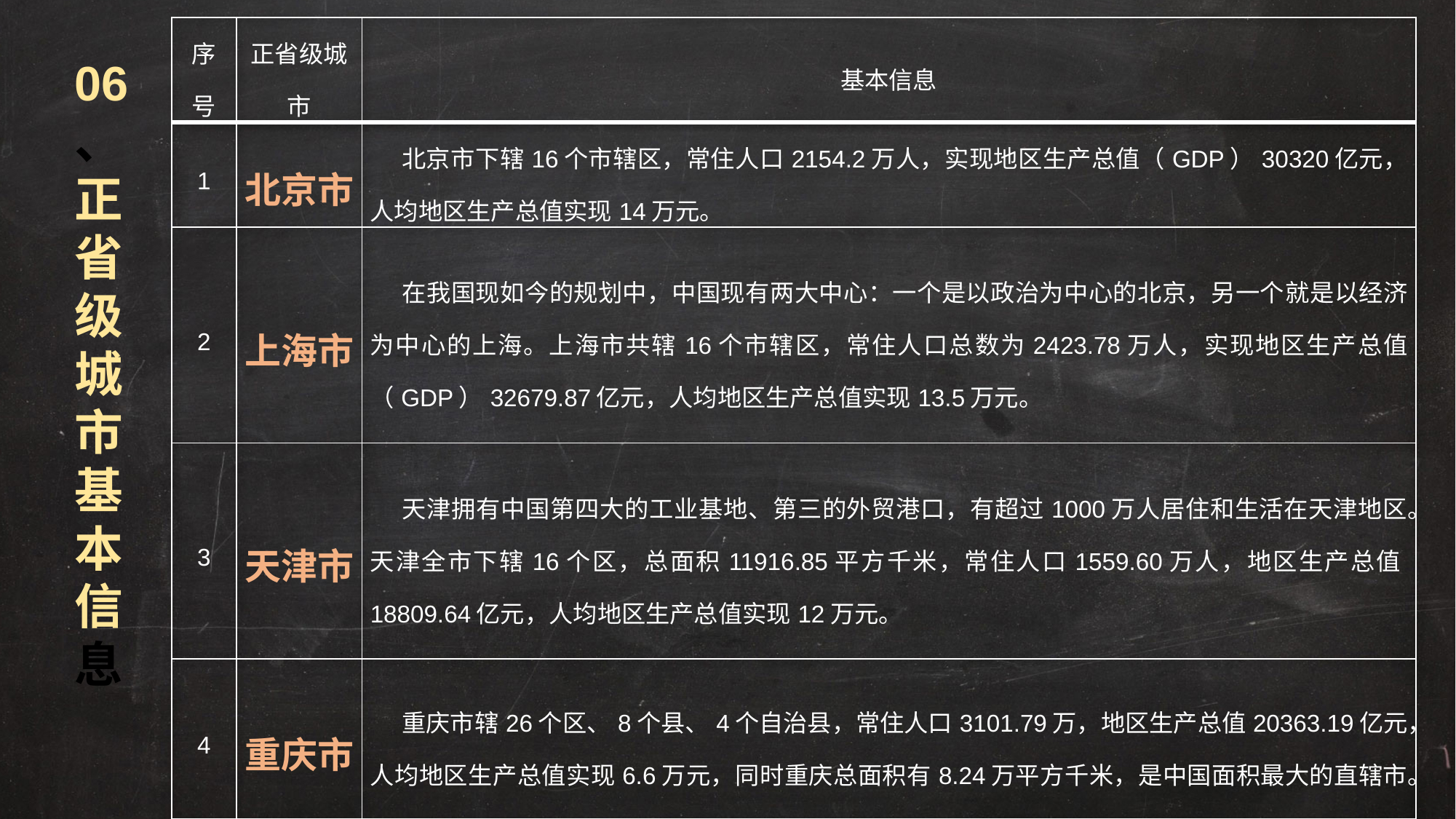

| 序号 | 正省级城市 | 基本信息 |
| --- | --- | --- |
| 1 | 北京市 | 北京市下辖16个市辖区，常住人口2154.2万人，实现地区生产总值（GDP）30320亿元，人均地区生产总值实现14万元。 |
| 2 | 上海市 | 在我国现如今的规划中，中国现有两大中心：一个是以政治为中心的北京，另一个就是以经济为中心的上海。上海市共辖16个市辖区，常住人口总数为2423.78万人，实现地区生产总值（GDP）32679.87亿元，人均地区生产总值实现13.5万元。 |
| 3 | 天津市 | 天津拥有中国第四大的工业基地、第三的外贸港口，有超过1000万人居住和生活在天津地区。天津全市下辖16个区，总面积11916.85平方千米，常住人口1559.60万人，地区生产总值18809.64亿元，人均地区生产总值实现12万元。 |
| 4 | 重庆市 | 重庆市辖26个区、8个县、4个自治县，常住人口3101.79万，地区生产总值20363.19亿元，人均地区生产总值实现6.6万元，同时重庆总面积有8.24万平方千米，是中国面积最大的直辖市。 |
06、 正省级城市基本信息